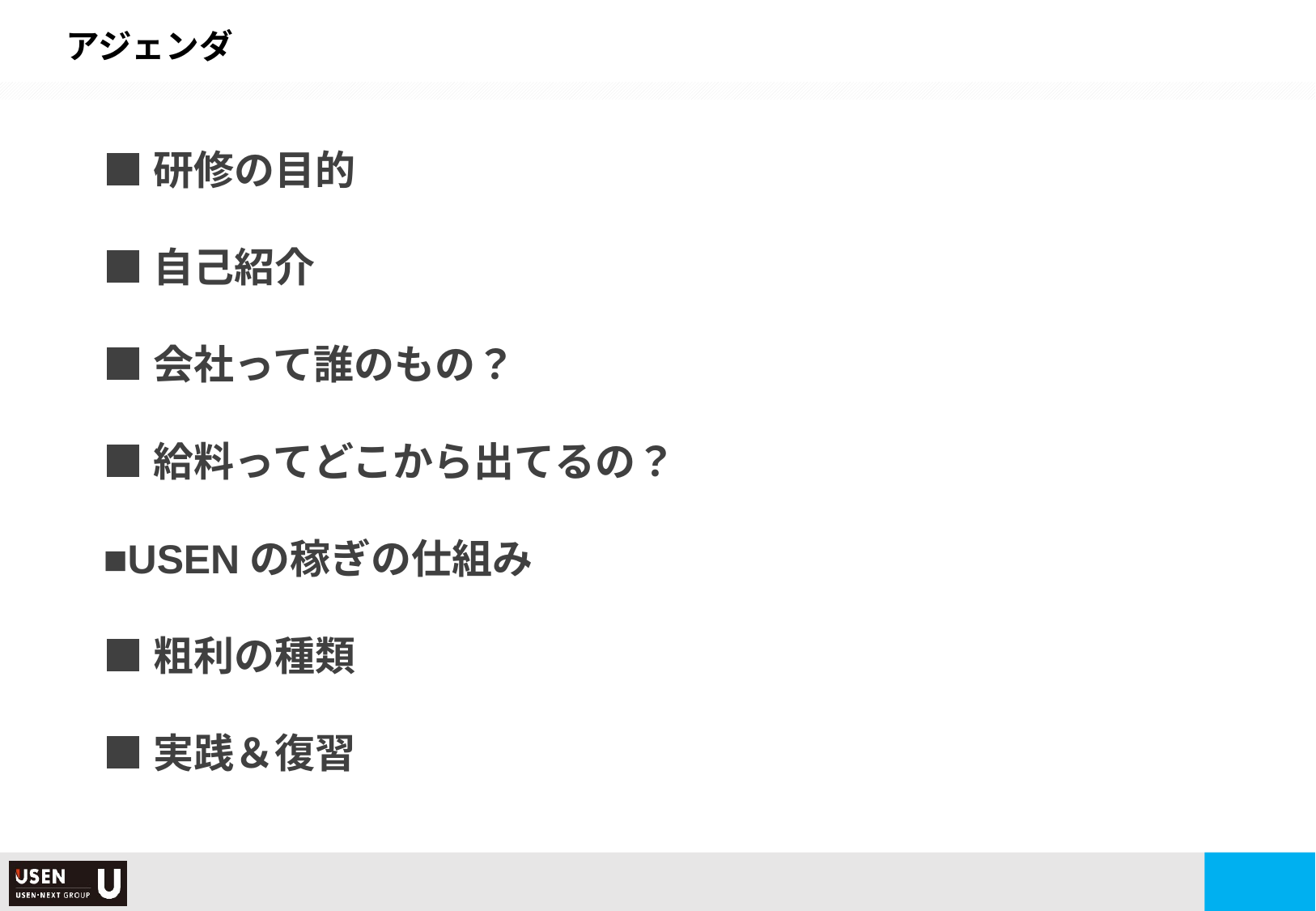

アジェンダ

■研修の目的

■自己紹介

■会社って誰のもの？

■給料ってどこから出てるの？

■USENの稼ぎの仕組み

■粗利の種類

■実践＆復習
2